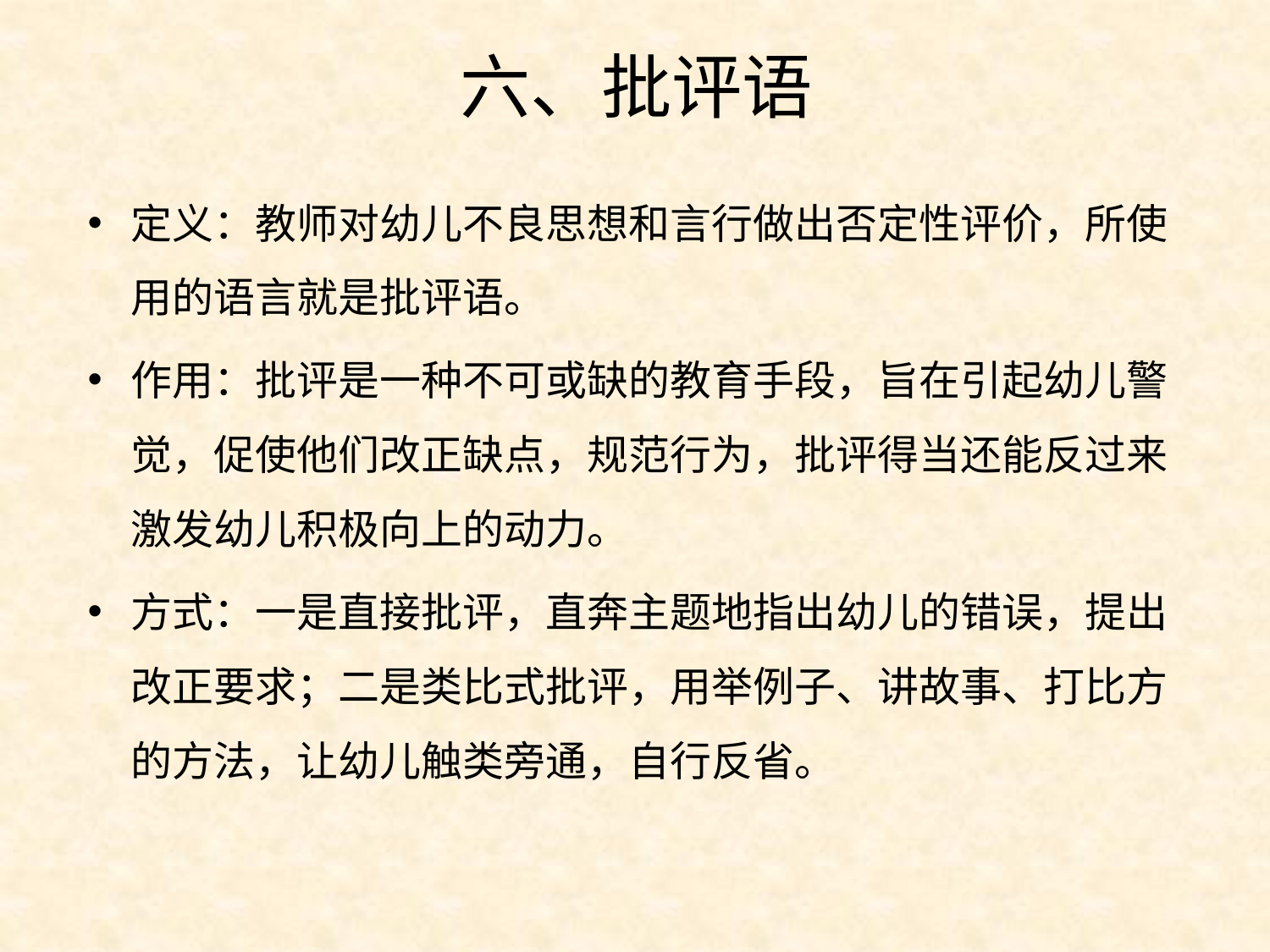

# 六、批评语
定义：教师对幼儿不良思想和言行做出否定性评价，所使用的语言就是批评语。
作用：批评是一种不可或缺的教育手段，旨在引起幼儿警觉，促使他们改正缺点，规范行为，批评得当还能反过来激发幼儿积极向上的动力。
方式：一是直接批评，直奔主题地指出幼儿的错误，提出改正要求；二是类比式批评，用举例子、讲故事、打比方的方法，让幼儿触类旁通，自行反省。